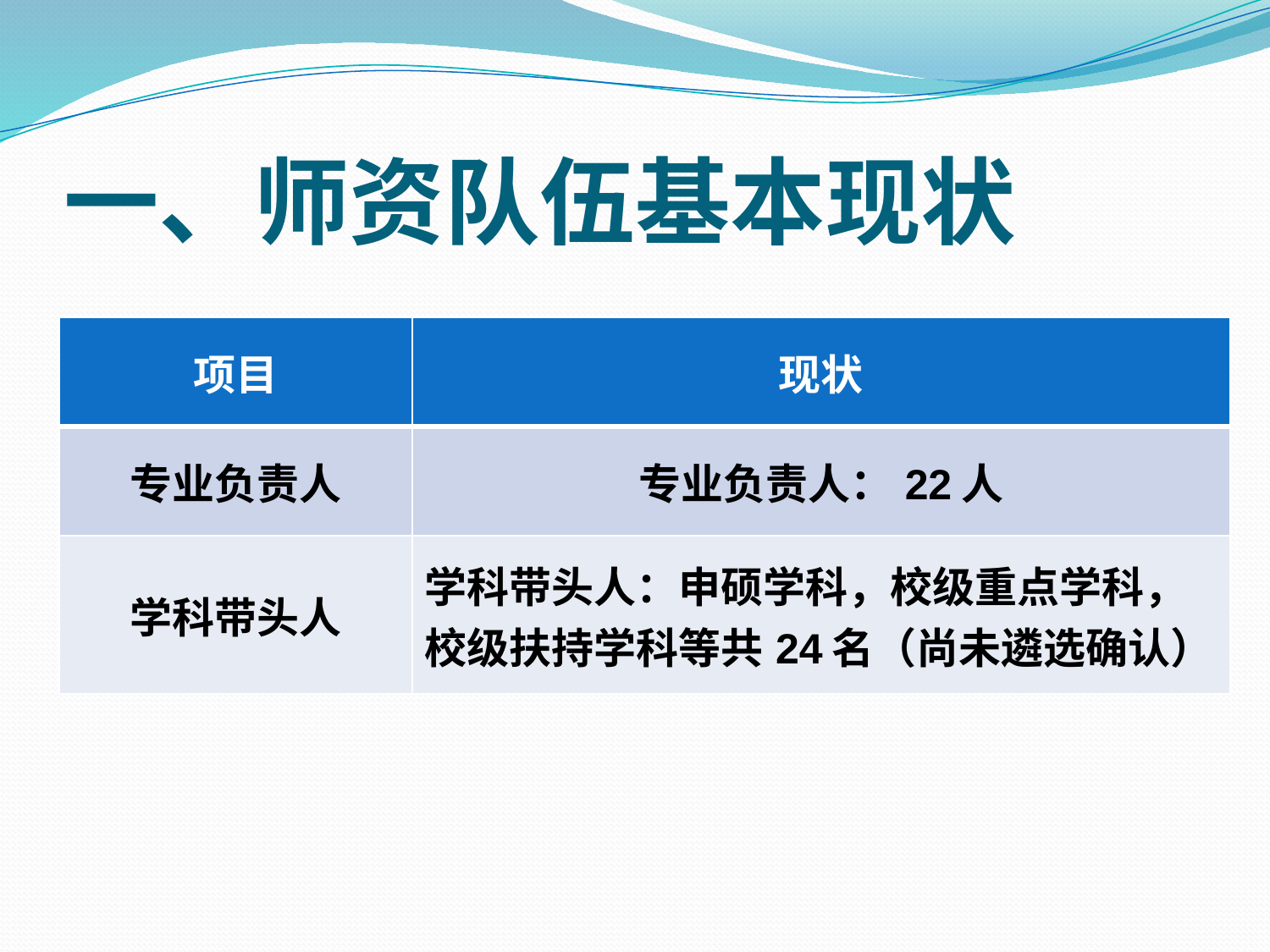

# 一、师资队伍基本现状
| 项目 | 现状 |
| --- | --- |
| 专业负责人 | 专业负责人：22人 |
| 学科带头人 | 学科带头人：申硕学科，校级重点学科，校级扶持学科等共24名（尚未遴选确认） |